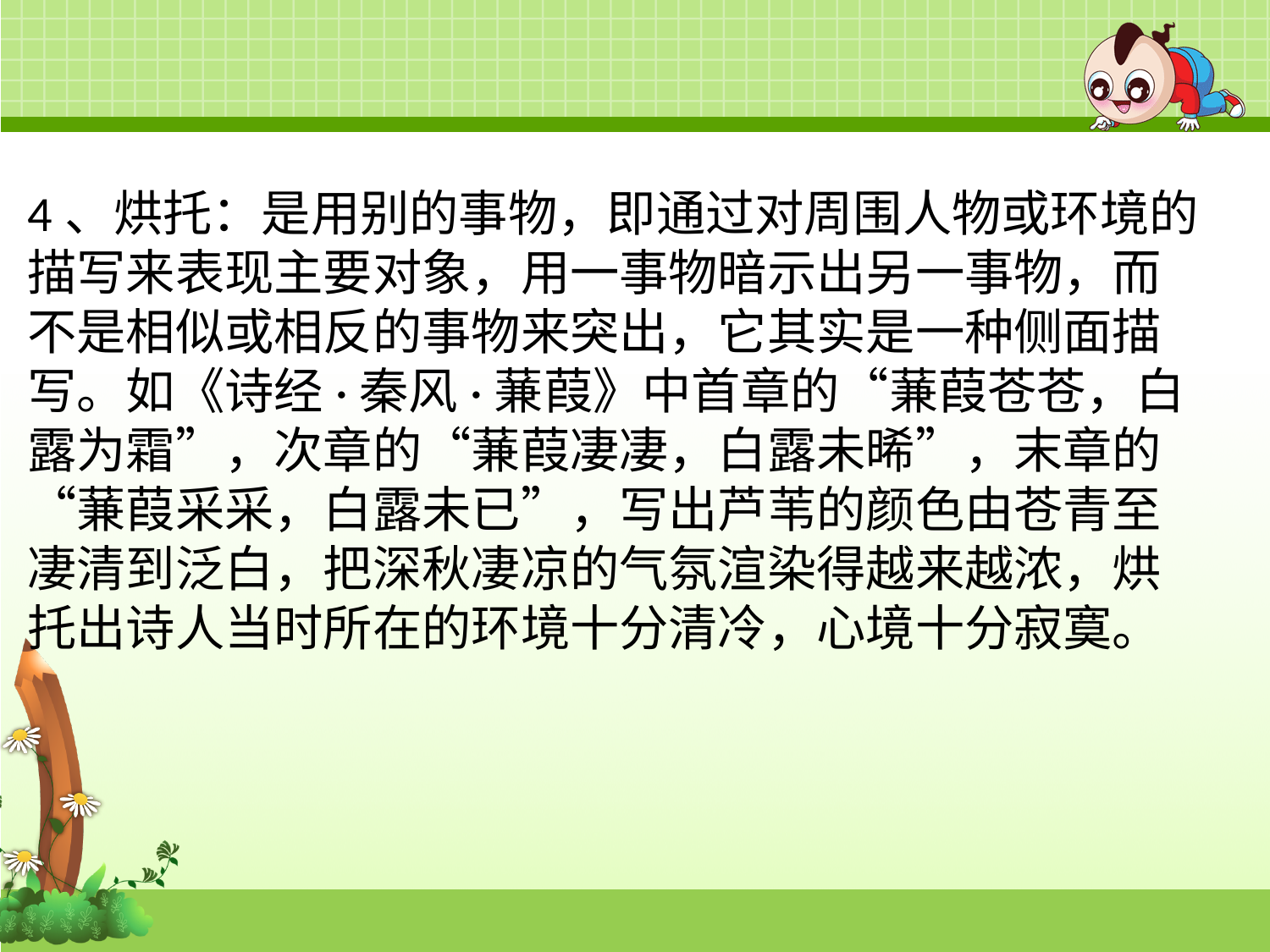

4、烘托：是用别的事物，即通过对周围人物或环境的描写来表现主要对象，用一事物暗示出另一事物，而不是相似或相反的事物来突出，它其实是一种侧面描写。如《诗经·秦风·蒹葭》中首章的“蒹葭苍苍，白露为霜”，次章的“蒹葭凄凄，白露未晞”，末章的“蒹葭采采，白露未已”，写出芦苇的颜色由苍青至凄清到泛白，把深秋凄凉的气氛渲染得越来越浓，烘托出诗人当时所在的环境十分清冷，心境十分寂寞。